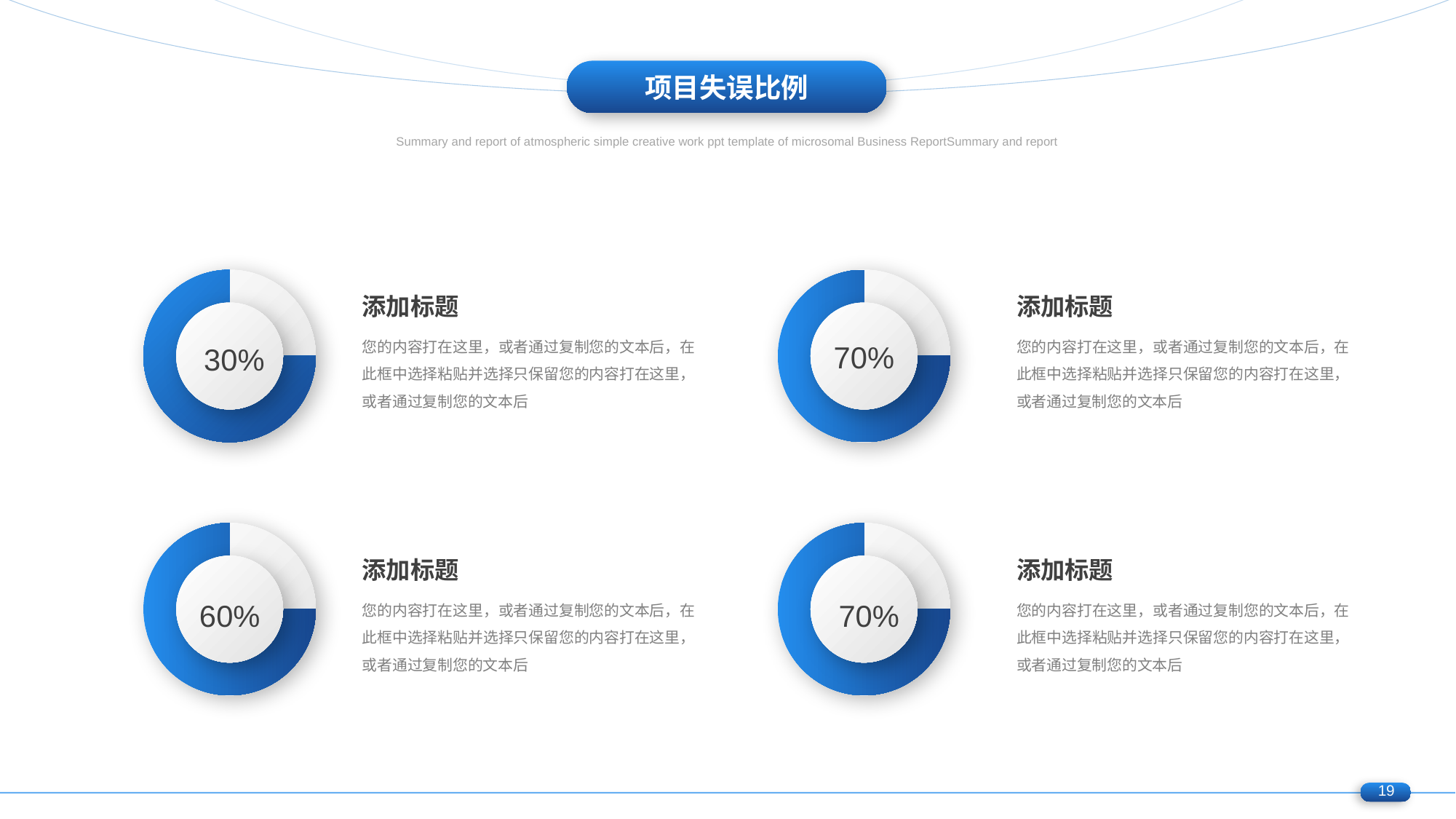

项目失误比例

添加标题
您的内容打在这里，或者通过复制您的文本后，在此框中选择粘贴并选择只保留您的内容打在这里，或者通过复制您的文本后
添加标题
您的内容打在这里，或者通过复制您的文本后，在此框中选择粘贴并选择只保留您的内容打在这里，或者通过复制您的文本后

70%
30%

添加标题
您的内容打在这里，或者通过复制您的文本后，在此框中选择粘贴并选择只保留您的内容打在这里，或者通过复制您的文本后
添加标题
您的内容打在这里，或者通过复制您的文本后，在此框中选择粘贴并选择只保留您的内容打在这里，或者通过复制您的文本后

70%
60%